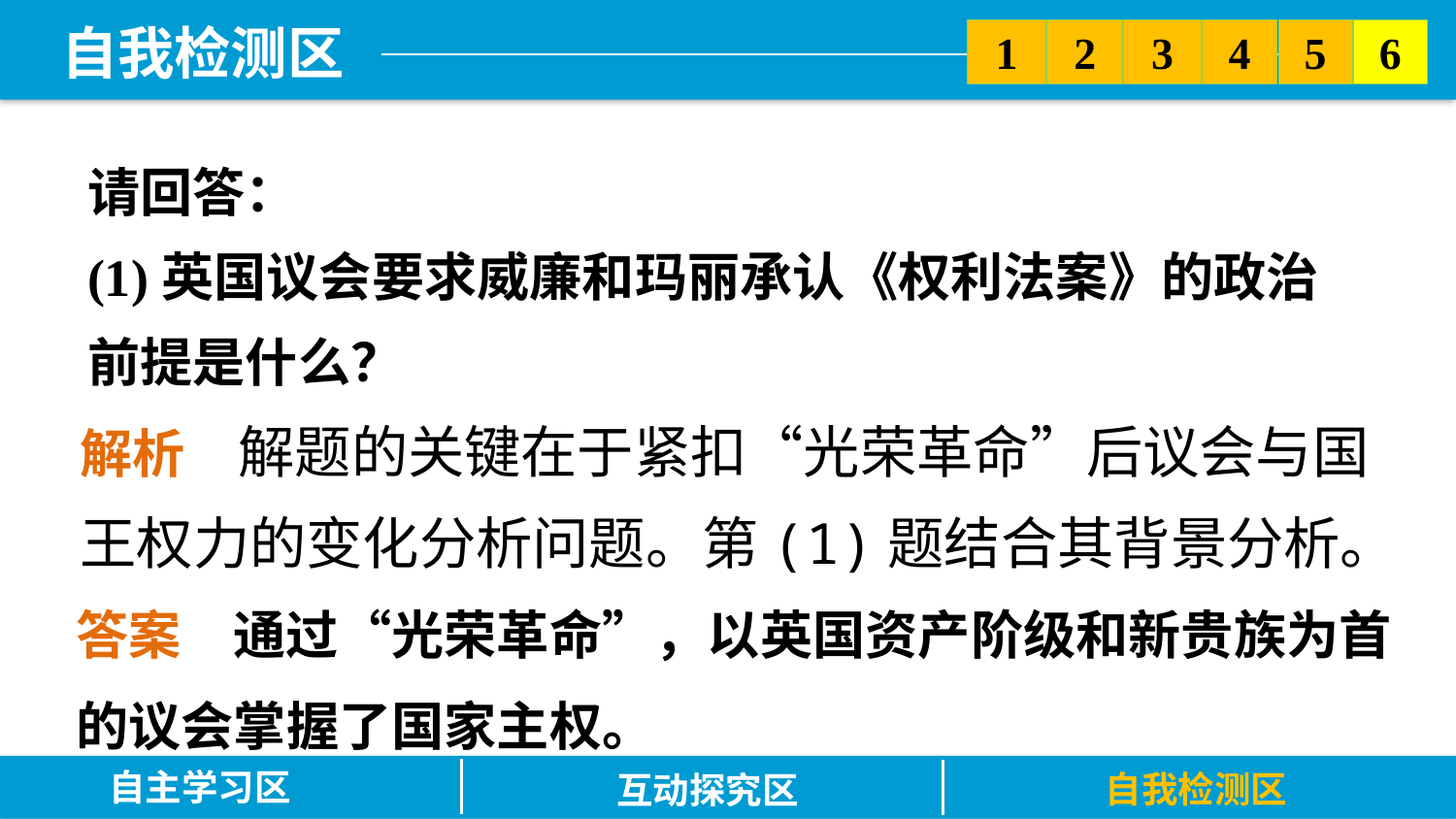

5
6
2
3
1
4
请回答：
(1)英国议会要求威廉和玛丽承认《权利法案》的政治前提是什么？
解析　解题的关键在于紧扣“光荣革命”后议会与国王权力的变化分析问题。第(1)题结合其背景分析。
答案　通过“光荣革命”，以英国资产阶级和新贵族为首的议会掌握了国家主权。
自主学习区
自我检测区
互动探究区